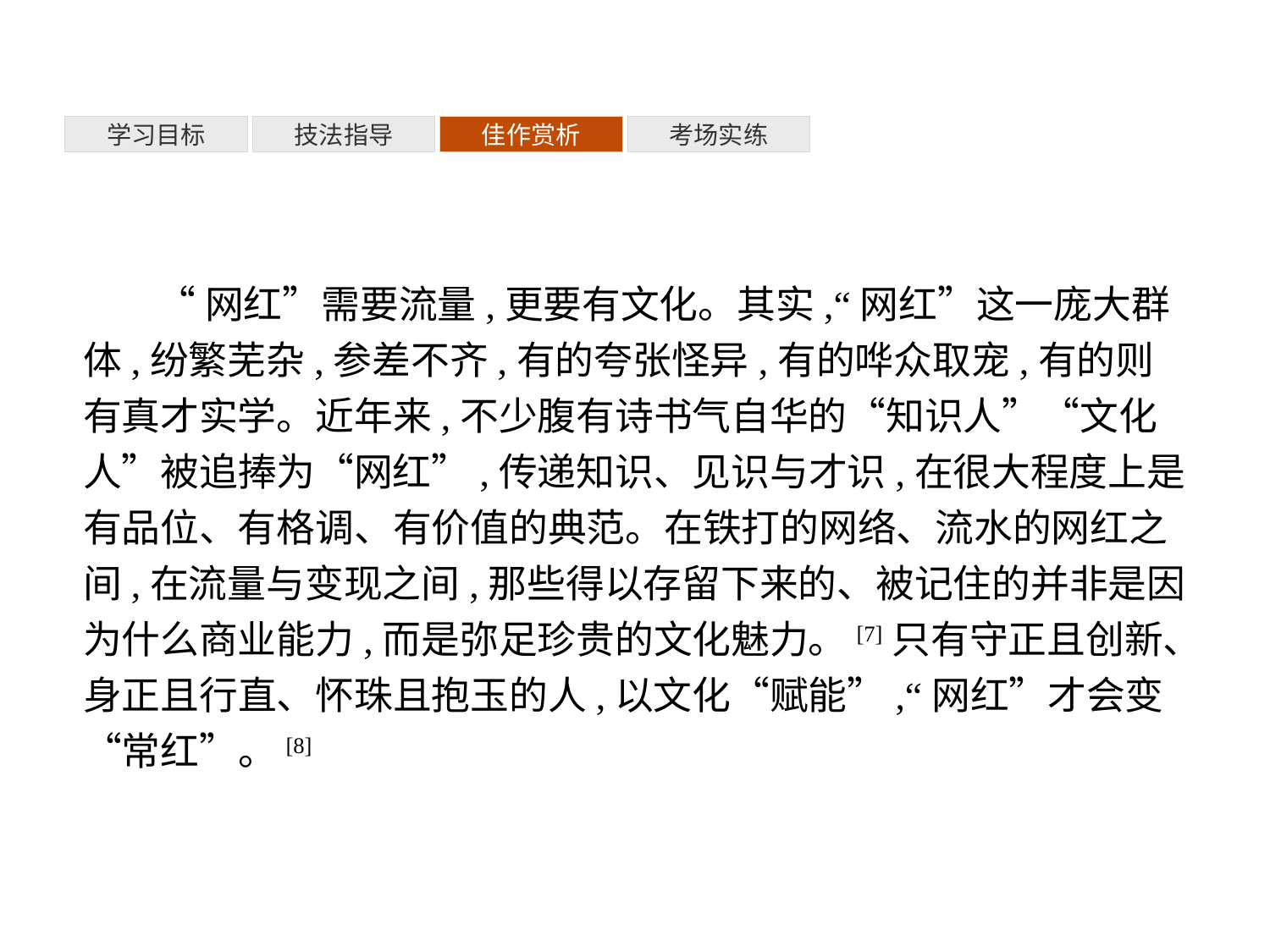

考场实练
学习目标
技法指导
佳作赏析
“网红”需要流量,更要有文化。其实,“网红”这一庞大群体,纷繁芜杂,参差不齐,有的夸张怪异,有的哗众取宠,有的则有真才实学。近年来,不少腹有诗书气自华的“知识人”“文化人”被追捧为“网红”,传递知识、见识与才识,在很大程度上是有品位、有格调、有价值的典范。在铁打的网络、流水的网红之间,在流量与变现之间,那些得以存留下来的、被记住的并非是因为什么商业能力,而是弥足珍贵的文化魅力。[7]只有守正且创新、身正且行直、怀珠且抱玉的人,以文化“赋能”,“网红”才会变“常红”。[8]